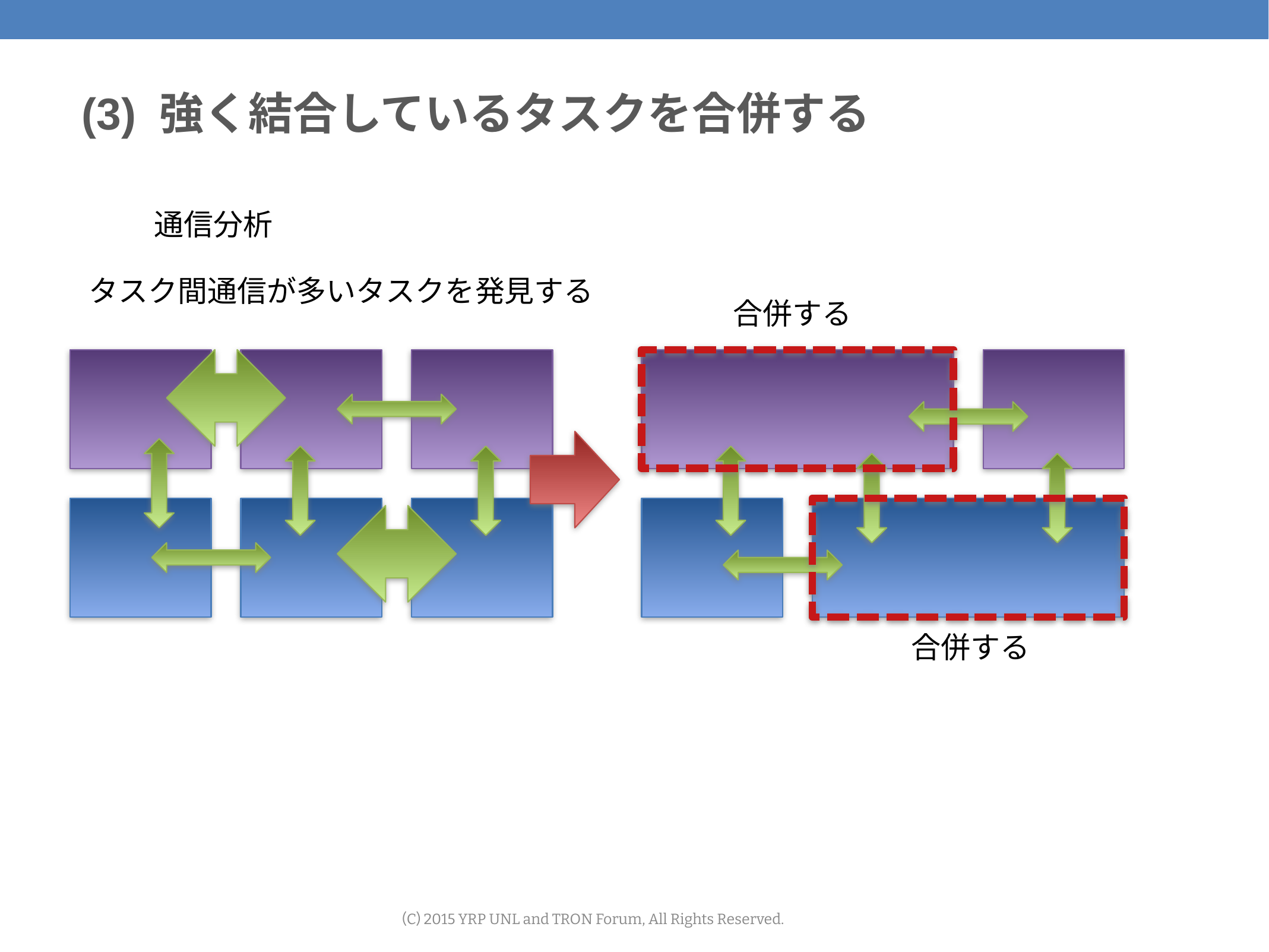

75
# (3) 強く結合しているタスクを合併する
通信分析
タスク間通信が多いタスクを発見する
合併する

合併する
(C) 2015 YRP UNL and TRON Forum, All Rights Reserved.